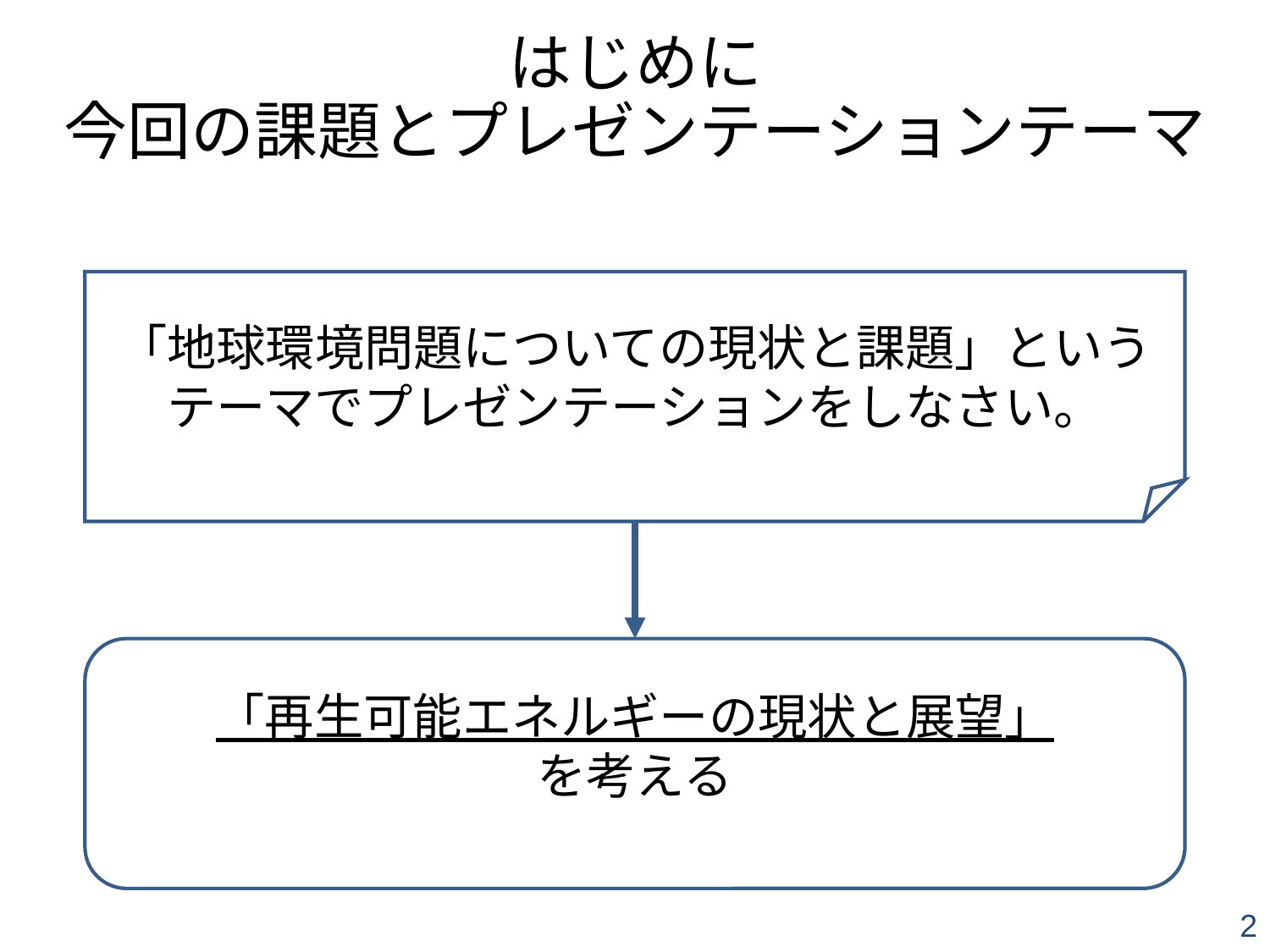

# はじめに 今回の課題とプレゼンテーションテーマ
「地球環境問題についての現状と課題」というテーマでプレゼンテーションをしなさい。
「再生可能エネルギーの現状と展望」
を考える

2